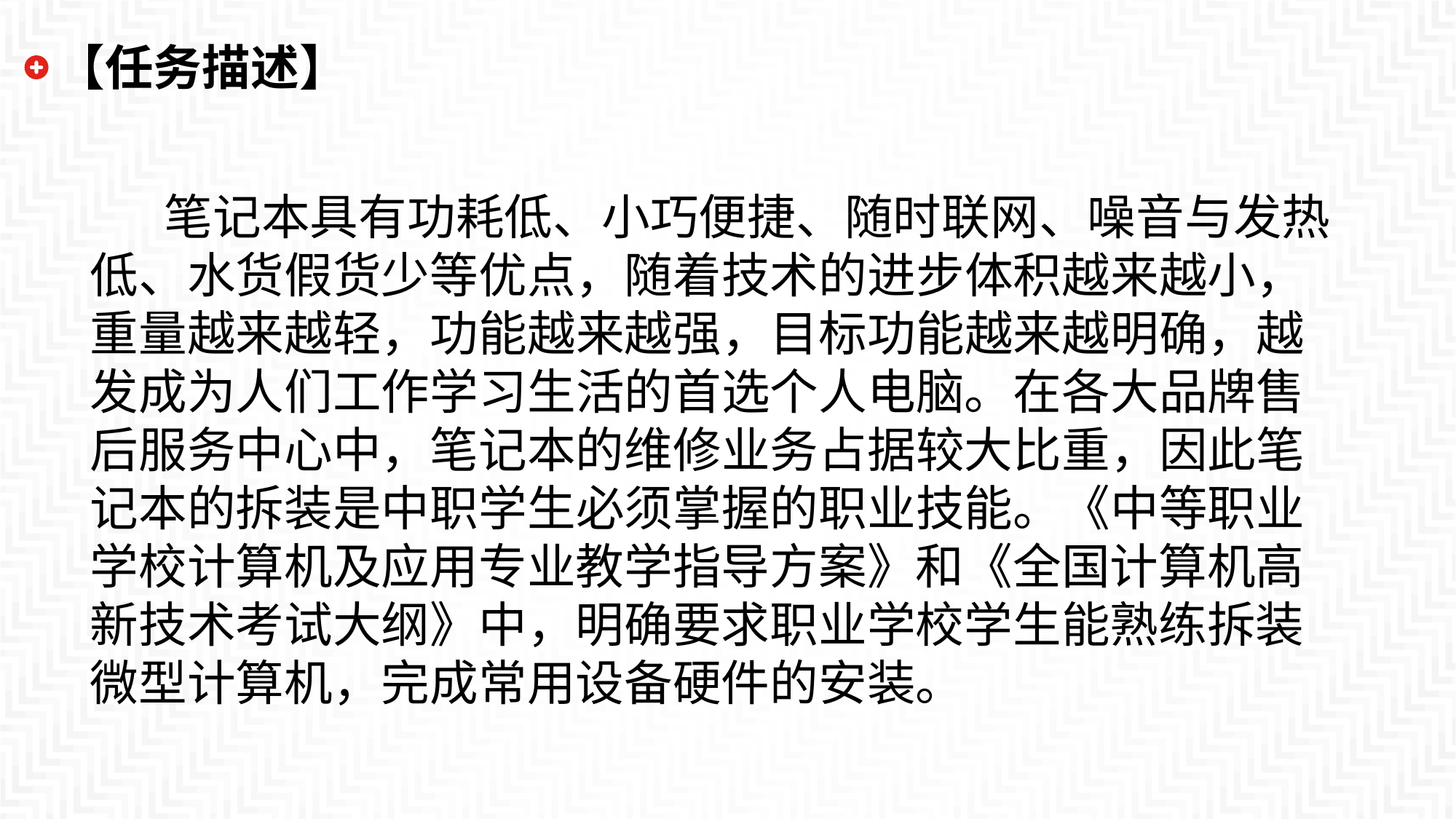

# 【任务描述】

        笔记本具有功耗低、小巧便捷、随时联网、噪音与发热低、水货假货少等优点，随着技术的进步体积越来越小，重量越来越轻，功能越来越强，目标功能越来越明确，越发成为人们工作学习生活的首选个人电脑。在各大品牌售后服务中心中，笔记本的维修业务占据较大比重，因此笔记本的拆装是中职学生必须掌握的职业技能。《中等职业学校计算机及应用专业教学指导方案》和《全国计算机高新技术考试大纲》中，明确要求职业学校学生能熟练拆装微型计算机，完成常用设备硬件的安装。